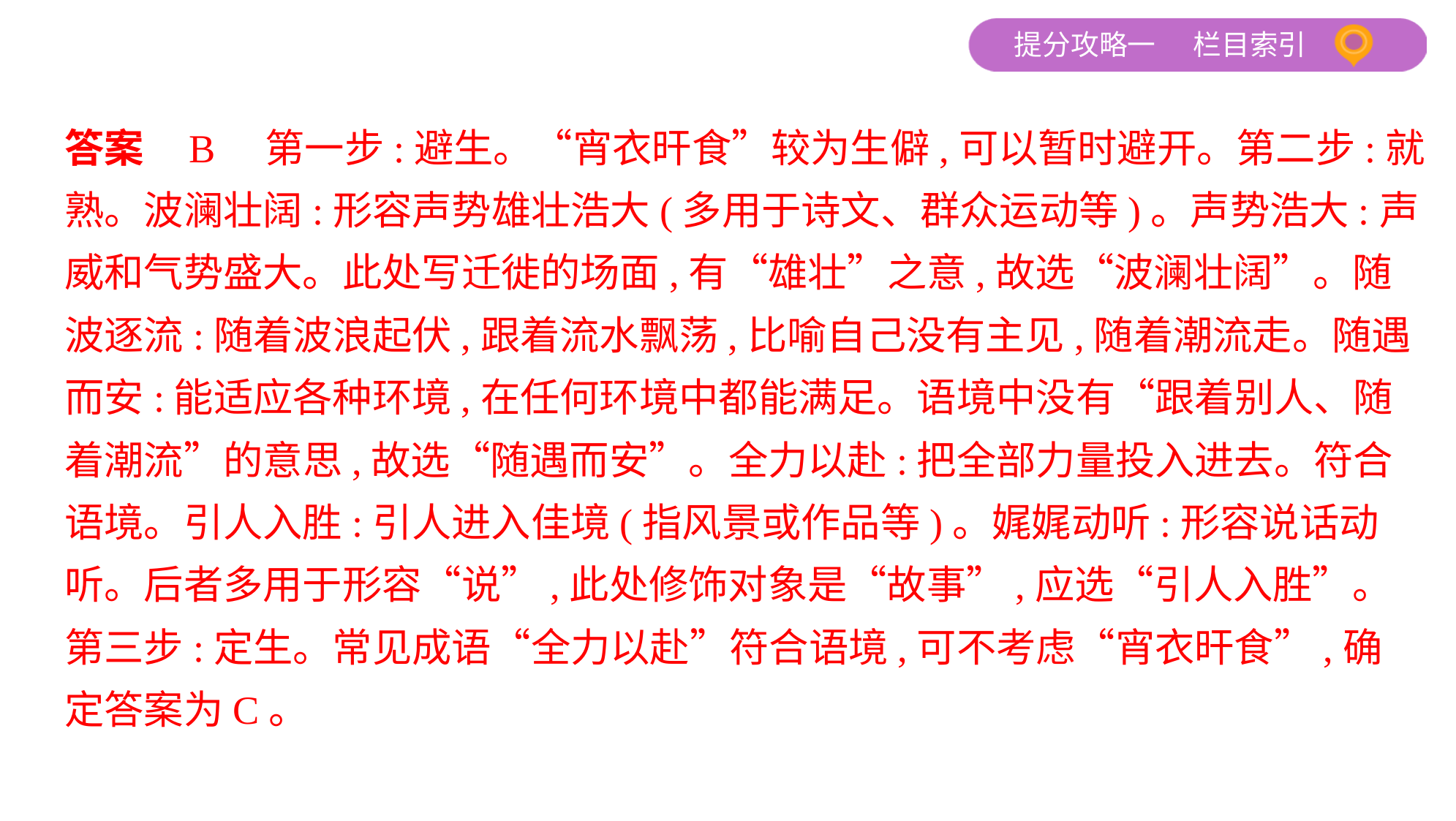

答案    B　第一步:避生。“宵衣旰食”较为生僻,可以暂时避开。第二步:就
熟。波澜壮阔:形容声势雄壮浩大(多用于诗文、群众运动等)。声势浩大:声
威和气势盛大。此处写迁徙的场面,有“雄壮”之意,故选“波澜壮阔”。随
波逐流:随着波浪起伏,跟着流水飘荡,比喻自己没有主见,随着潮流走。随遇
而安:能适应各种环境,在任何环境中都能满足。语境中没有“跟着别人、随
着潮流”的意思,故选“随遇而安”。全力以赴:把全部力量投入进去。符合
语境。引人入胜:引人进入佳境(指风景或作品等)。娓娓动听:形容说话动
听。后者多用于形容“说”,此处修饰对象是“故事”,应选“引人入胜”。
第三步:定生。常见成语“全力以赴”符合语境,可不考虑“宵衣旰食”,确
定答案为C。